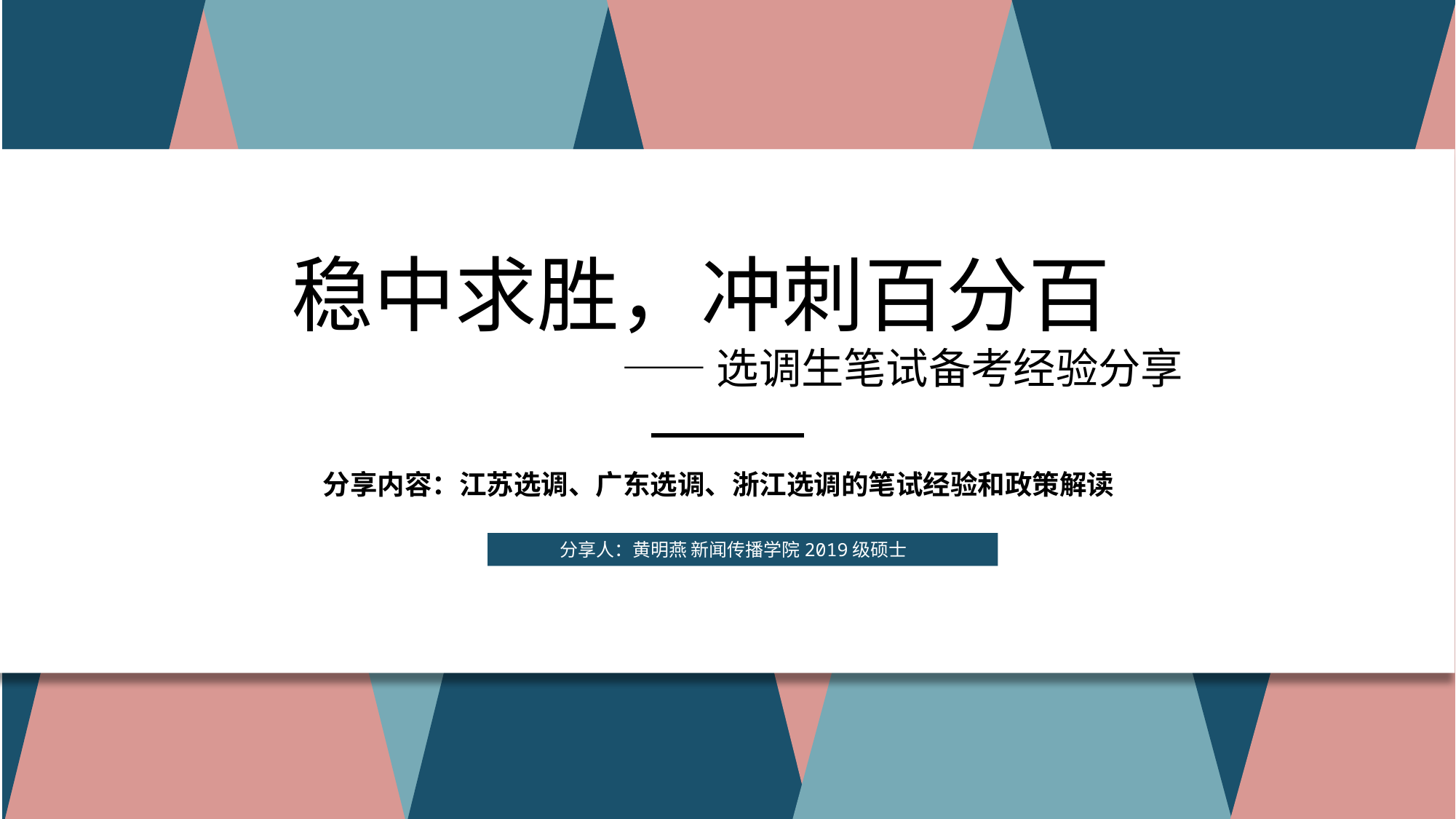

稳中求胜，冲刺百分百
——选调生笔试备考经验分享
分享内容：江苏选调、广东选调、浙江选调的笔试经验和政策解读

分享人：黄明燕 新闻传播学院2019级硕士